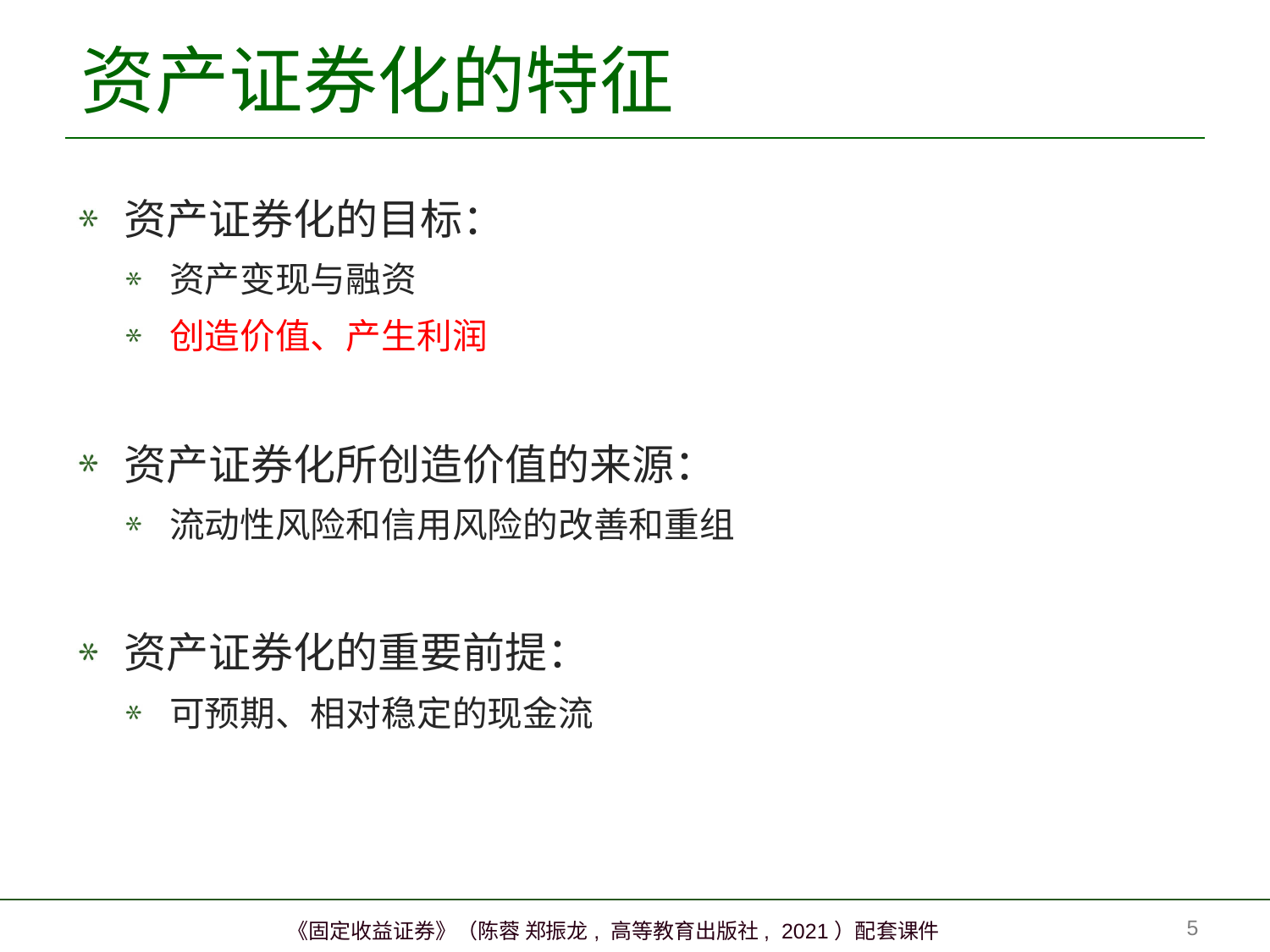

# 资产证券化的特征
资产证券化的目标：
资产变现与融资
创造价值、产生利润

资产证券化所创造价值的来源：
流动性风险和信用风险的改善和重组

资产证券化的重要前提：
可预期、相对稳定的现金流

5